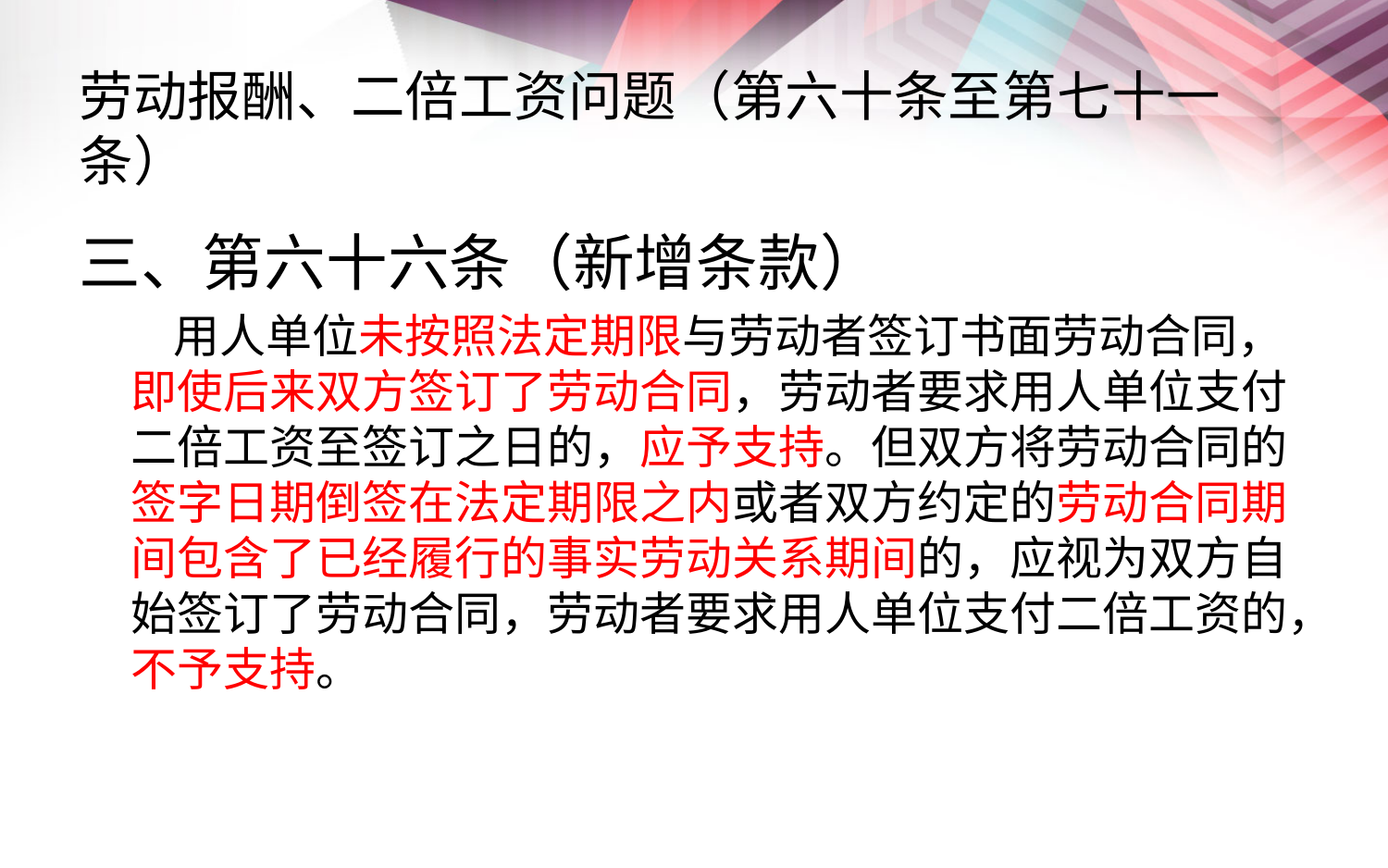

# 劳动报酬、二倍工资问题（第六十条至第七十一条）
三、第六十六条（新增条款）
        用人单位未按照法定期限与劳动者签订书面劳动合同，即使后来双方签订了劳动合同，劳动者要求用人单位支付二倍工资至签订之日的，应予支持。但双方将劳动合同的签字日期倒签在法定期限之内或者双方约定的劳动合同期间包含了已经履行的事实劳动关系期间的，应视为双方自始签订了劳动合同，劳动者要求用人单位支付二倍工资的，不予支持。